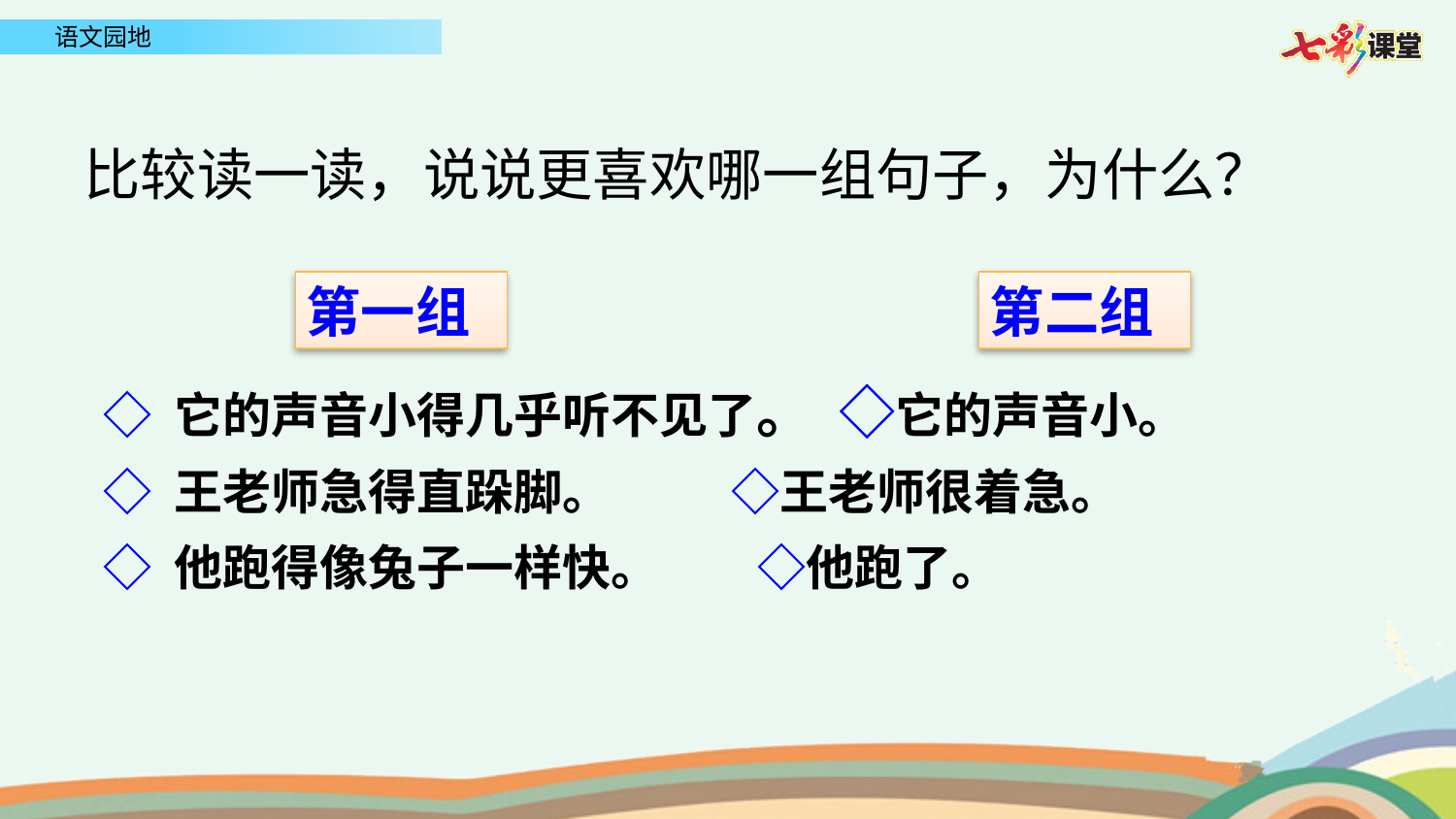

比较读一读，说说更喜欢哪一组句子，为什么？
第一组
第二组
◇ 它的声音小得几乎听不见了。  ◇它的声音小。
◇ 王老师急得直跺脚。           ◇王老师很着急。
◇ 他跑得像兔子一样快。         ◇他跑了。